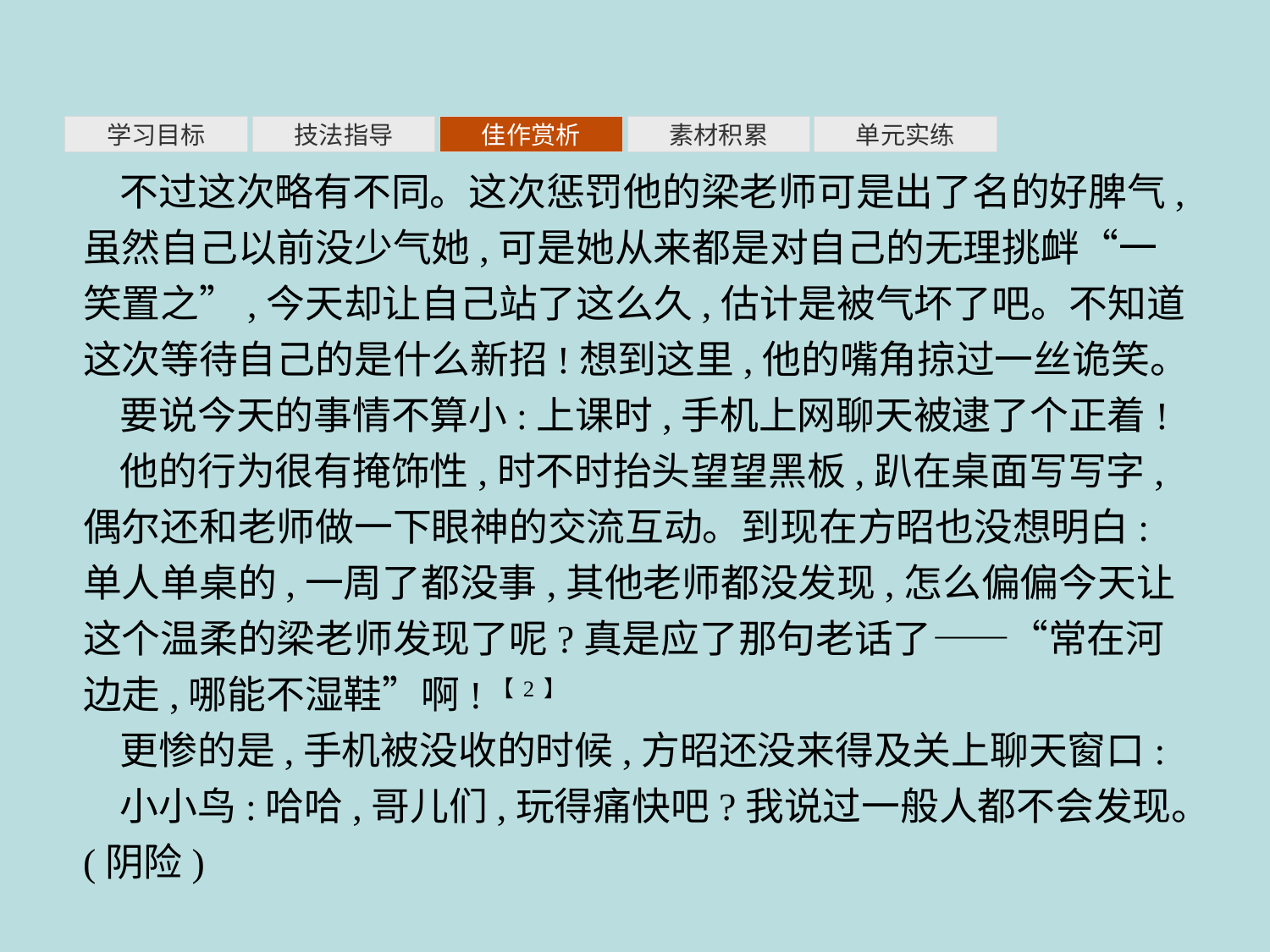

素材积累
学习目标
技法指导
佳作赏析
单元实练
不过这次略有不同。这次惩罚他的梁老师可是出了名的好脾气,虽然自己以前没少气她,可是她从来都是对自己的无理挑衅“一笑置之”,今天却让自己站了这么久,估计是被气坏了吧。不知道这次等待自己的是什么新招!想到这里,他的嘴角掠过一丝诡笑。
要说今天的事情不算小:上课时,手机上网聊天被逮了个正着!
他的行为很有掩饰性,时不时抬头望望黑板,趴在桌面写写字,偶尔还和老师做一下眼神的交流互动。到现在方昭也没想明白:单人单桌的,一周了都没事,其他老师都没发现,怎么偏偏今天让这个温柔的梁老师发现了呢?真是应了那句老话了——“常在河边走,哪能不湿鞋”啊!【2】
更惨的是,手机被没收的时候,方昭还没来得及关上聊天窗口:
小小鸟:哈哈,哥儿们,玩得痛快吧?我说过一般人都不会发现。(阴险)